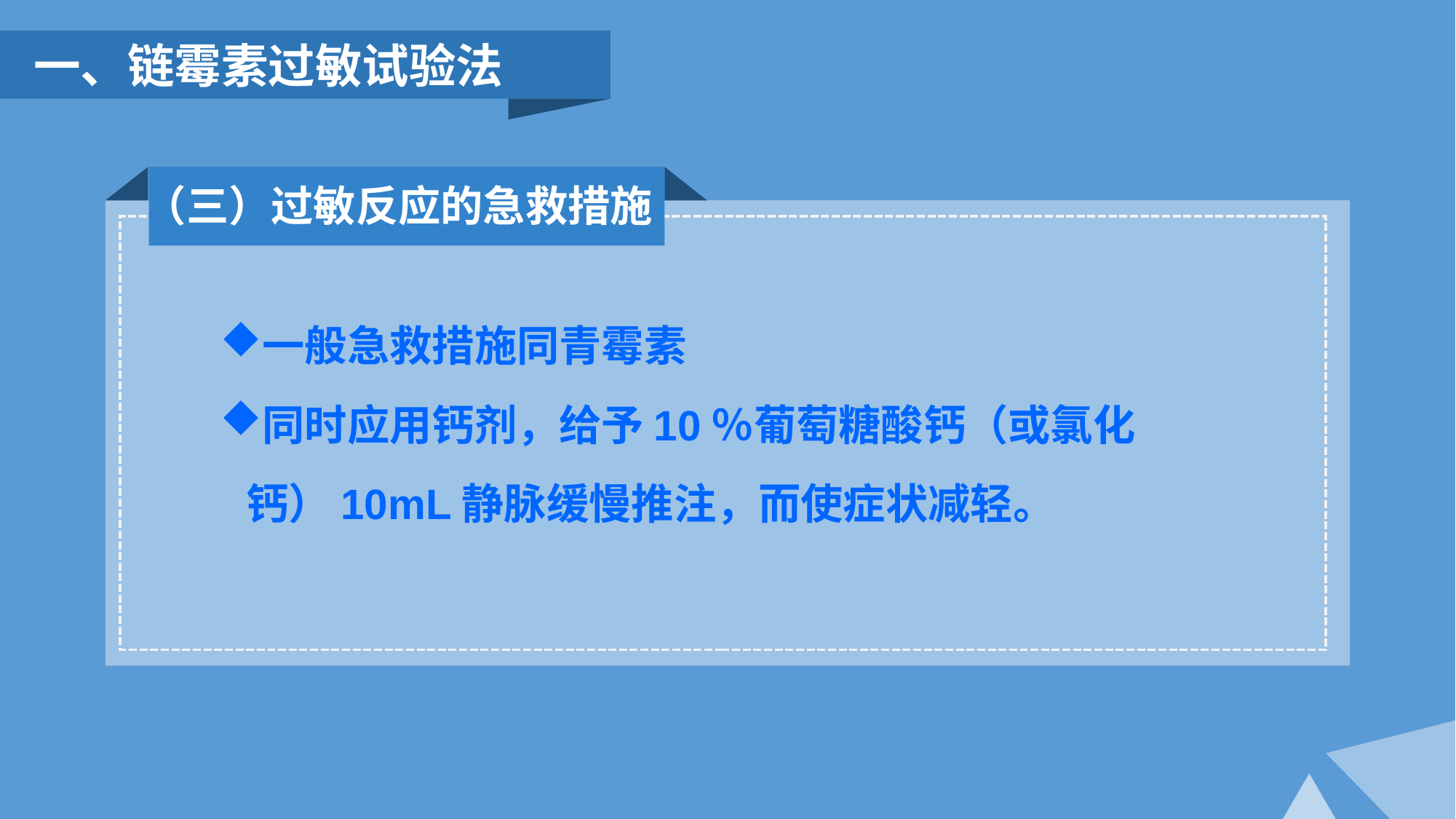

一、链霉素过敏试验法

（三）过敏反应的急救措施

一般急救措施同青霉素
同时应用钙剂，给予10％葡萄糖酸钙（或氯化钙）10mL静脉缓慢推注，而使症状减轻。